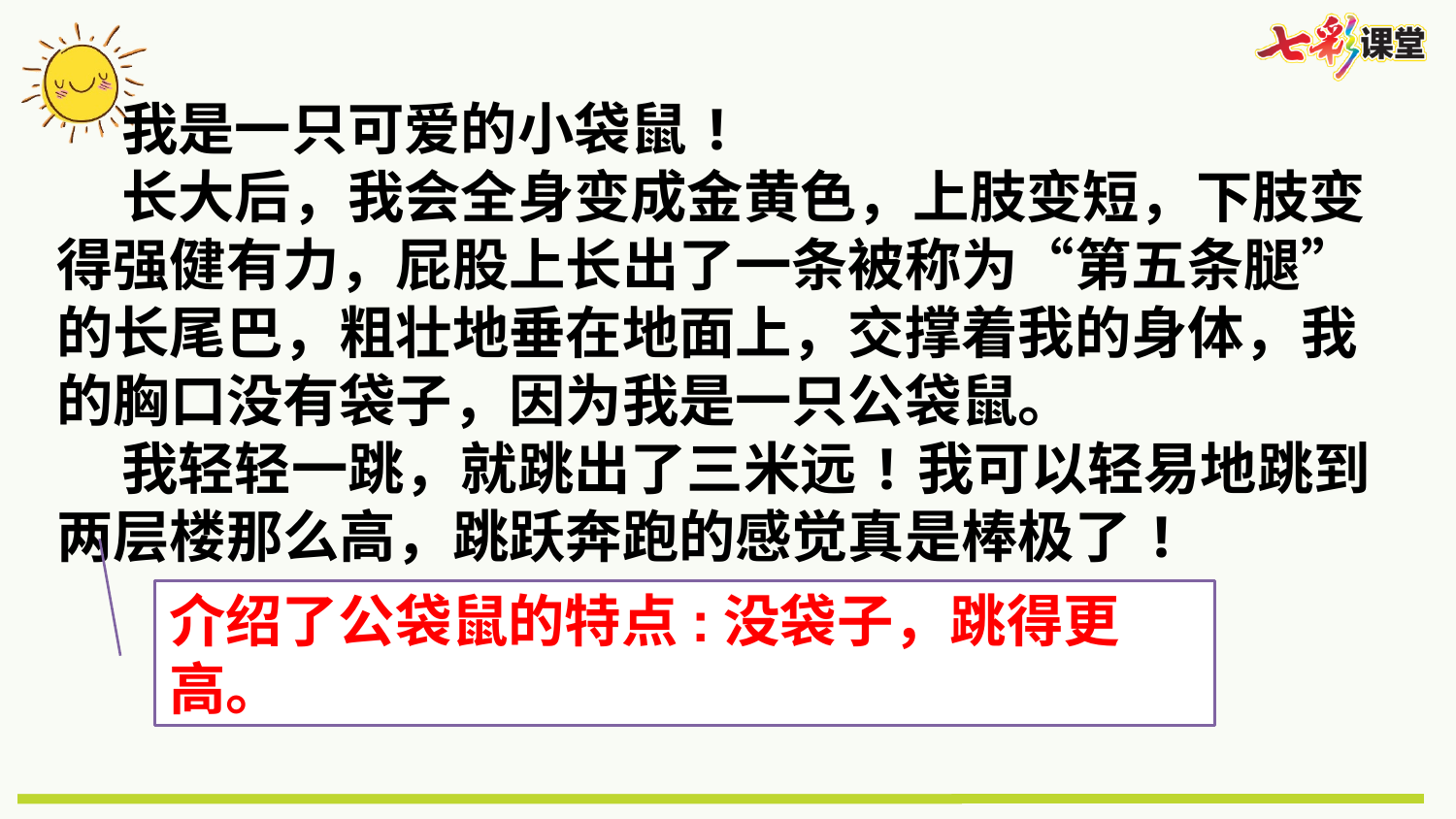

我是一只可爱的小袋鼠!
    长大后，我会全身变成金黄色，上肢变短，下肢变得强健有力，屁股上长出了一条被称为“第五条腿”的长尾巴，粗壮地垂在地面上，交撑着我的身体，我的胸口没有袋子，因为我是一只公袋鼠。
    我轻轻一跳，就跳出了三米远!我可以轻易地跳到两层楼那么高，跳跃奔跑的感觉真是棒极了!
介绍了公袋鼠的特点:没袋子，跳得更高。